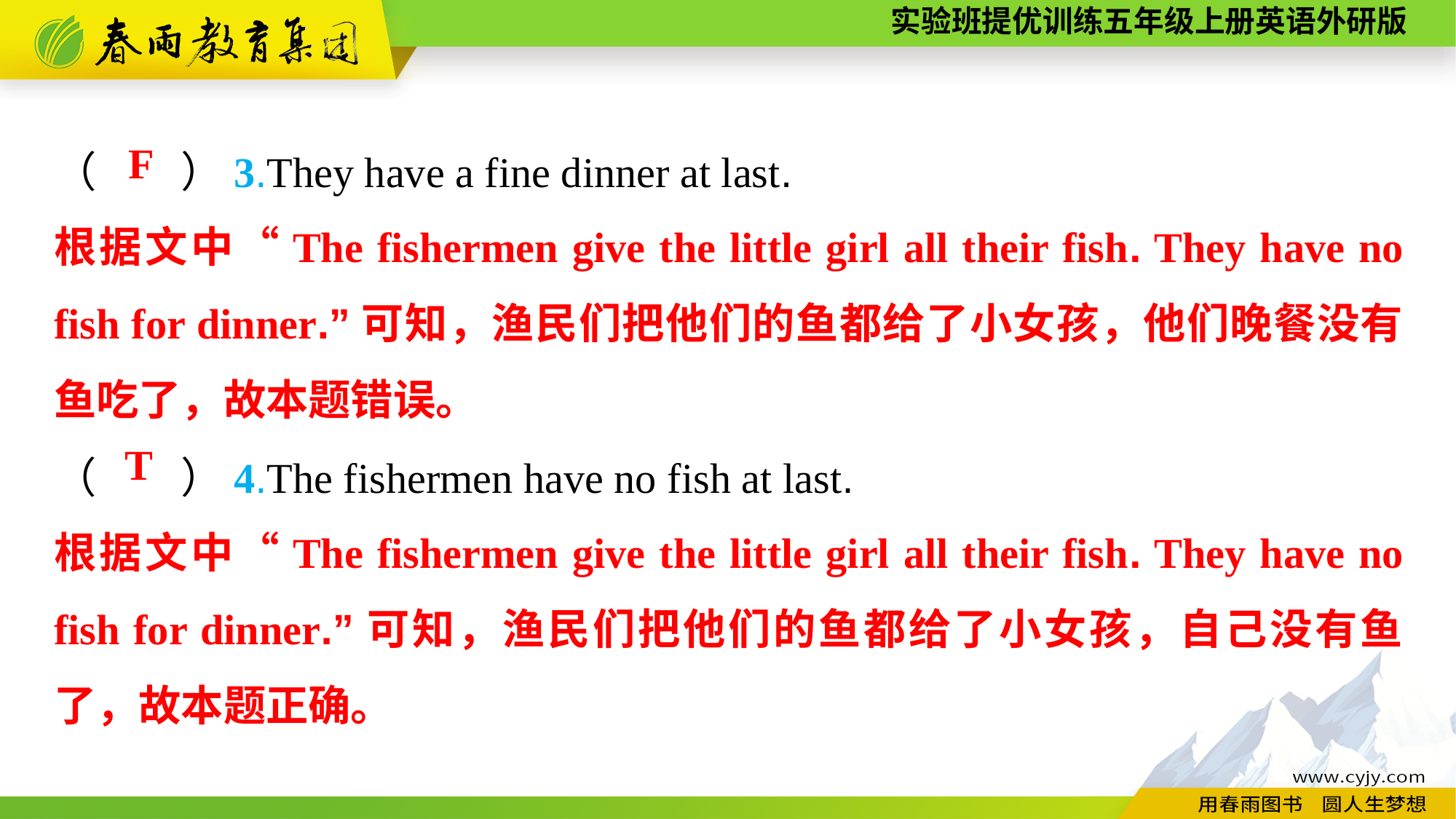

（　　）3.They have a fine dinner at last.

（　　）4.The fishermen have no fish at last.
F
根据文中“The fishermen give the little girl all their fish. They have no fish for dinner.”可知，渔民们把他们的鱼都给了小女孩，他们晚餐没有鱼吃了，故本题错误。
T
根据文中“The fishermen give the little girl all their fish. They have no fish for dinner.”可知，渔民们把他们的鱼都给了小女孩，自己没有鱼了，故本题正确。